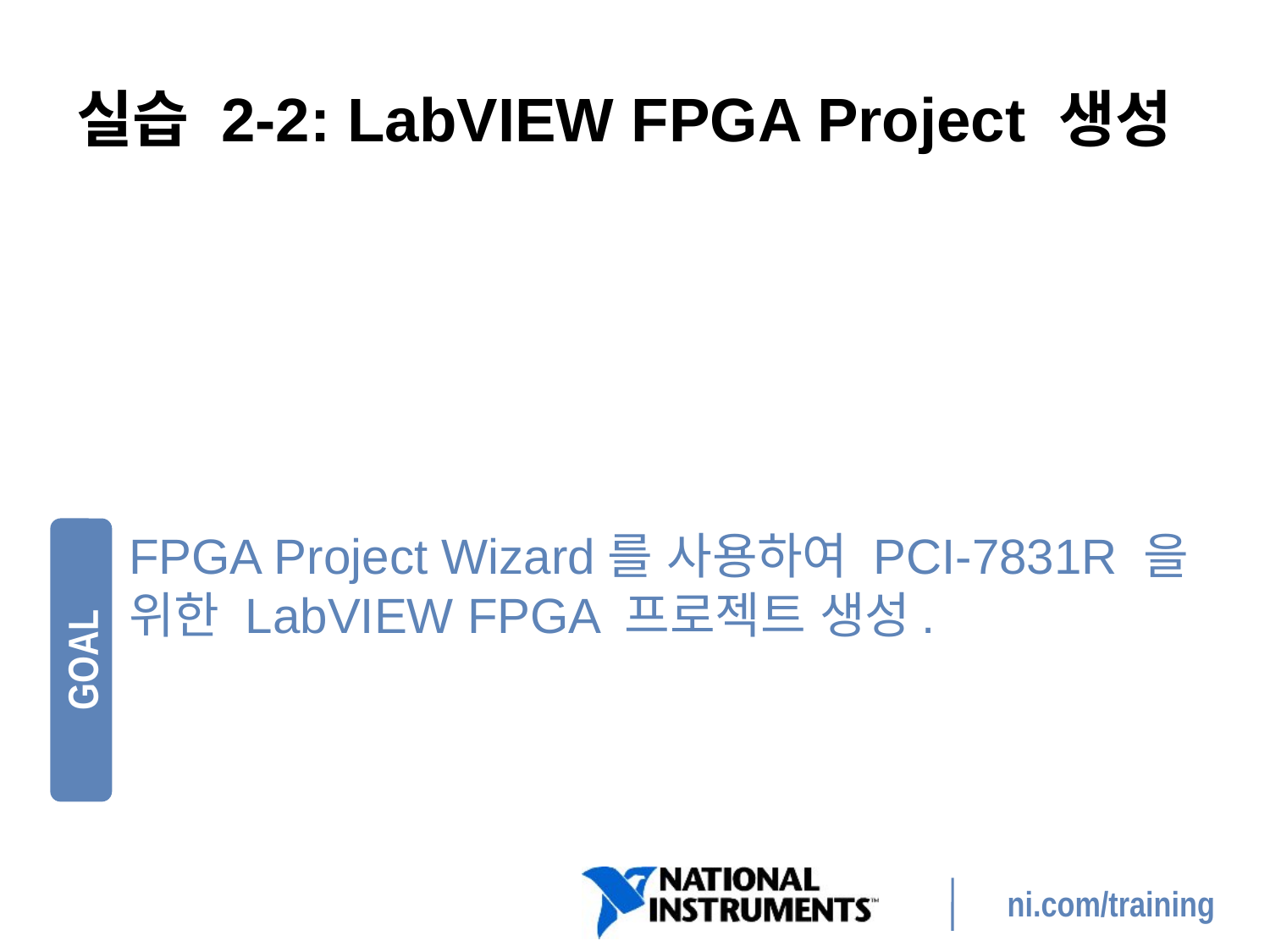

# 실습 2-2: LabVIEW FPGA Project 생성
FPGA Project Wizard를 사용하여 PCI-7831R 을 위한 LabVIEW FPGA 프로젝트 생성.